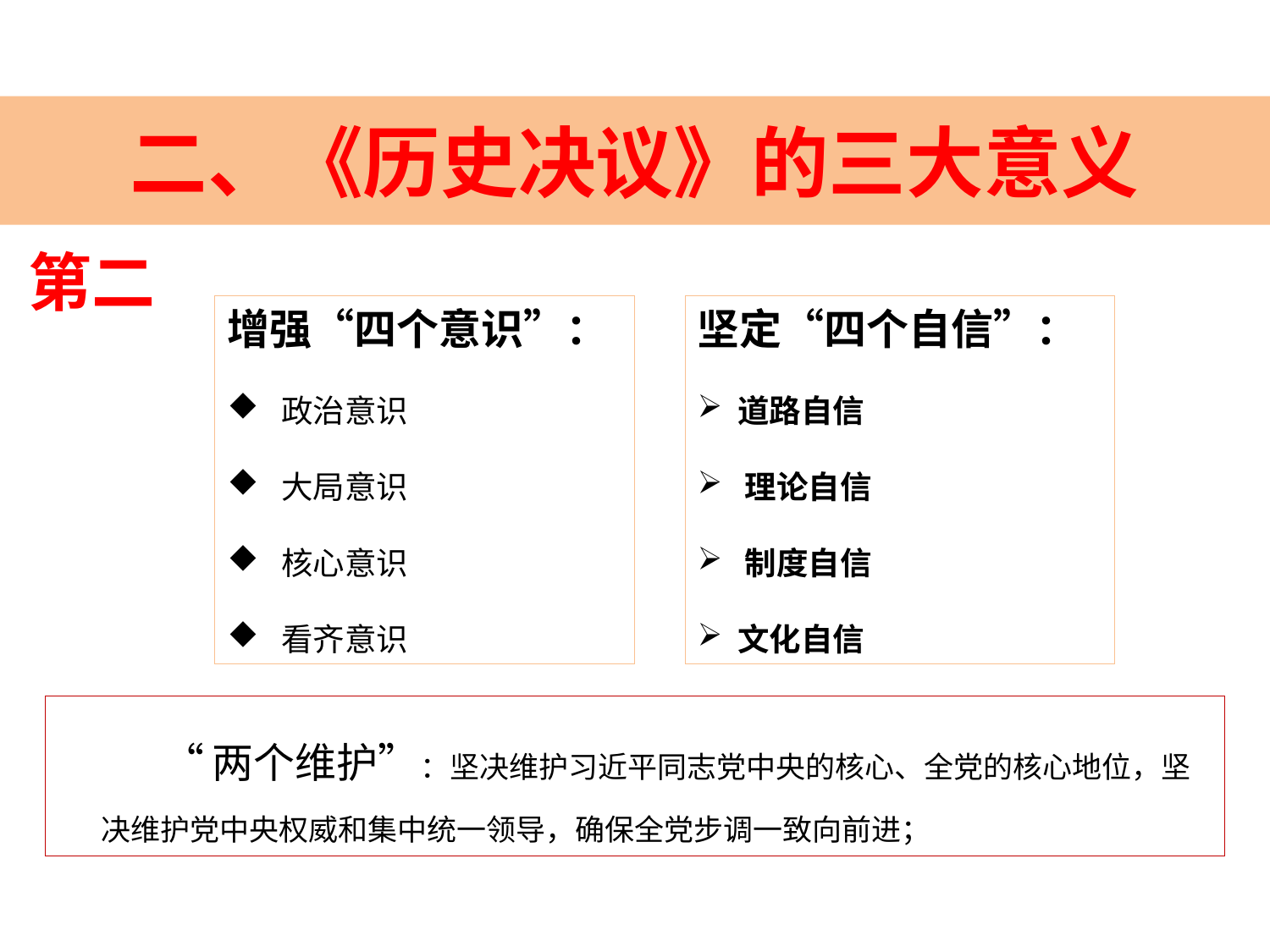

# 二、《历史决议》的三大意义
第二
增强“四个意识”：
  政治意识
  大局意识
  核心意识
  看齐意识
坚定“四个自信”：
 道路自信
  理论自信
  制度自信
 文化自信
                “两个维护”：坚决维护习近平同志党中央的核心、全党的核心地位，坚决维护党中央权威和集中统一领导，确保全党步调一致向前进；